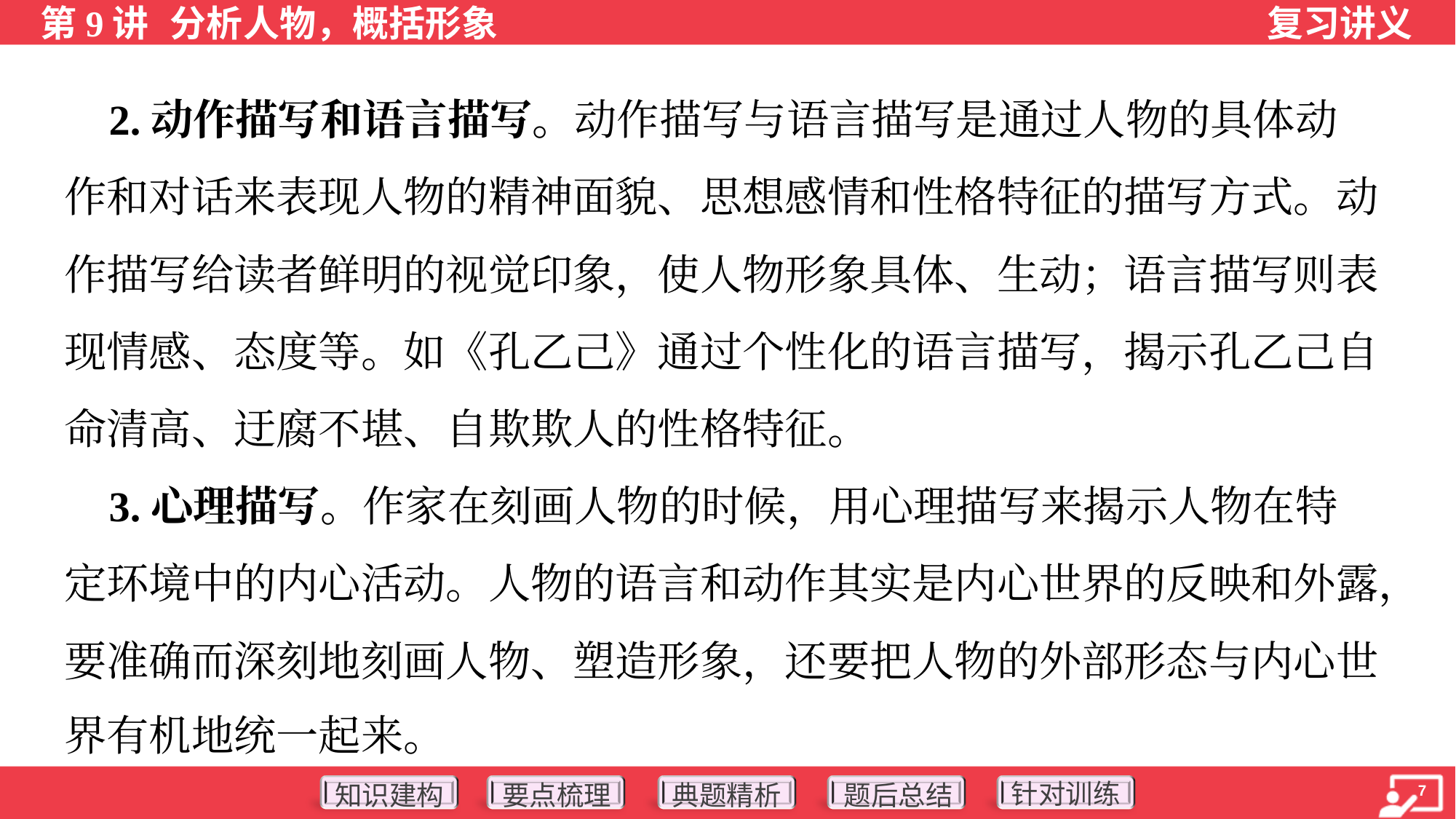

2.动作描写和语言描写。动作描写与语言描写是通过人物的具体动
作和对话来表现人物的精神面貌、思想感情和性格特征的描写方式。动
作描写给读者鲜明的视觉印象，使人物形象具体、生动；语言描写则表
现情感、态度等。如《孔乙己》通过个性化的语言描写，揭示孔乙己自
命清高、迂腐不堪、自欺欺人的性格特征。
    3.心理描写。作家在刻画人物的时候，用心理描写来揭示人物在特
定环境中的内心活动。人物的语言和动作其实是内心世界的反映和外露，
要准确而深刻地刻画人物、塑造形象，还要把人物的外部形态与内心世
界有机地统一起来。